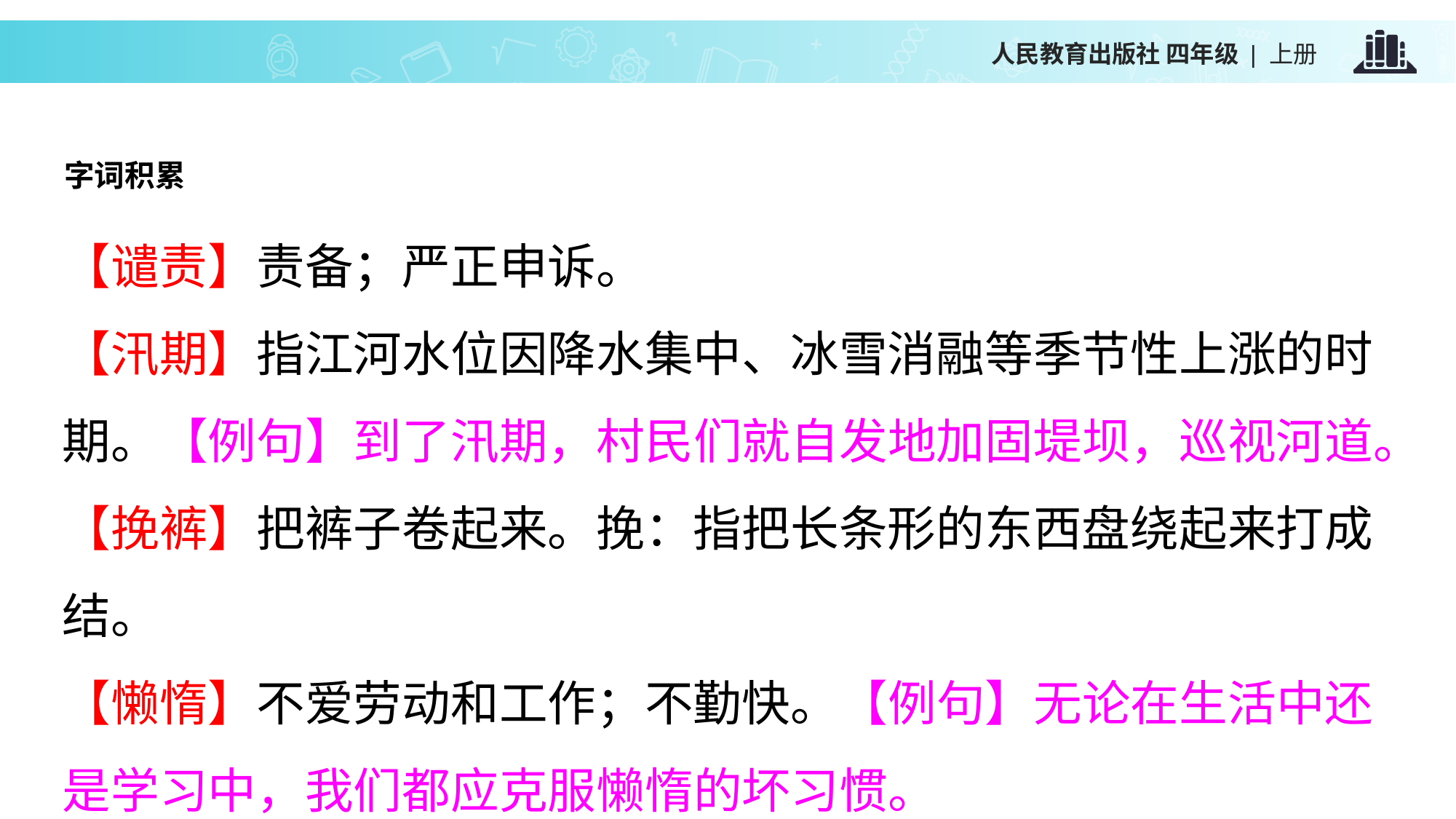

字词积累
【谴责】责备；严正申诉。
【汛期】指江河水位因降水集中、冰雪消融等季节性上涨的时期。【例句】到了汛期，村民们就自发地加固堤坝，巡视河道。【挽裤】把裤子卷起来。挽：指把长条形的东西盘绕起来打成结。
【懒惰】不爱劳动和工作；不勤快。【例句】无论在生活中还是学习中，我们都应克服懒惰的坏习惯。